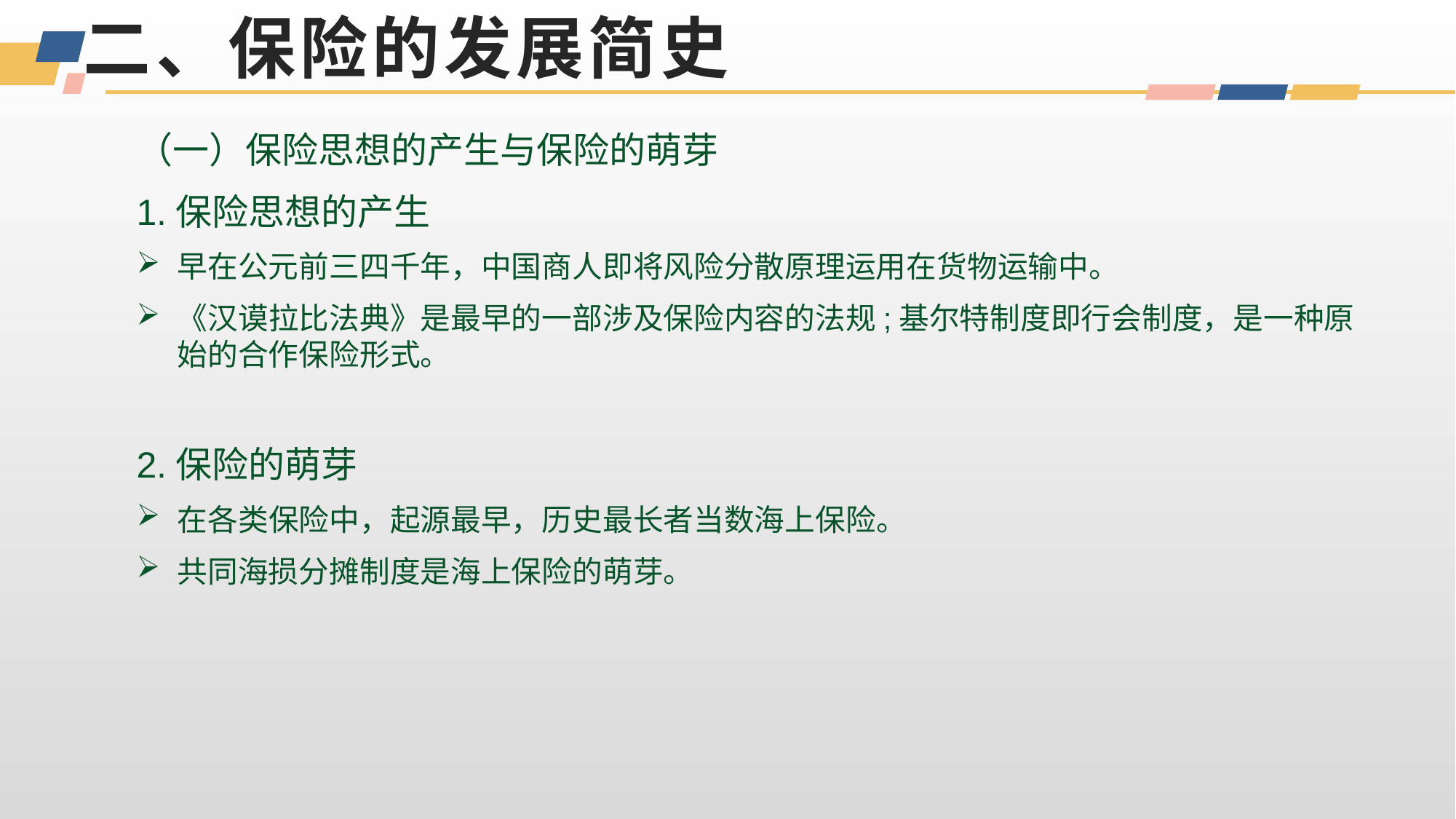

# 二、保险的发展简史

（一）保险思想的产生与保险的萌芽
1.保险思想的产生
早在公元前三四千年，中国商人即将风险分散原理运用在货物运输中。
《汉谟拉比法典》是最早的一部涉及保险内容的法规;基尔特制度即行会制度，是一种原始的合作保险形式。

2.保险的萌芽
在各类保险中，起源最早，历史最长者当数海上保险。
共同海损分摊制度是海上保险的萌芽。